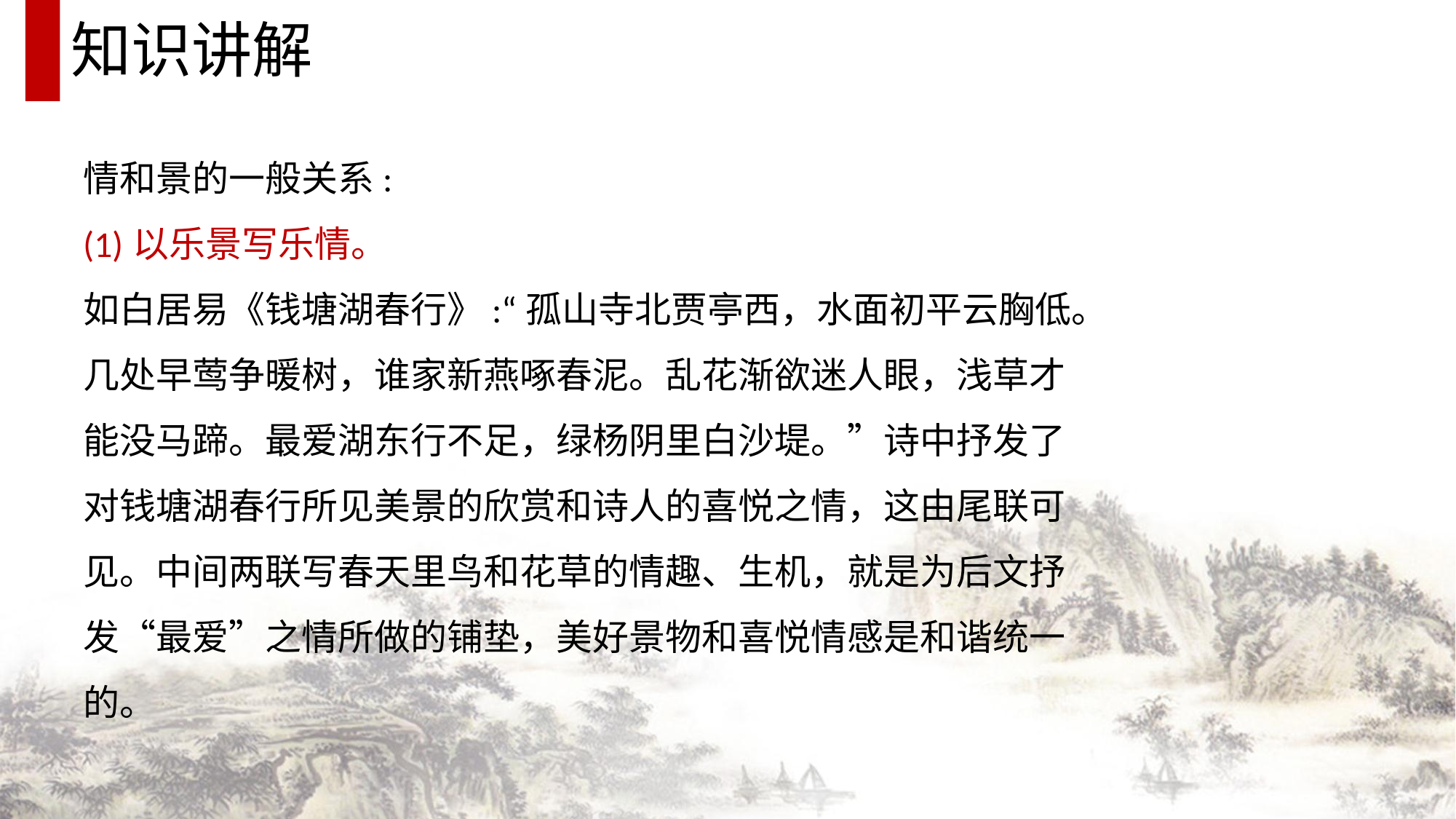

知识讲解
情和景的一般关系:
(1)以乐景写乐情。
如白居易《钱塘湖春行》:“孤山寺北贾亭西，水面初平云胸低。几处早莺争暖树，谁家新燕啄春泥。乱花渐欲迷人眼，浅草才能没马蹄。最爱湖东行不足，绿杨阴里白沙堤。”诗中抒发了对钱塘湖春行所见美景的欣赏和诗人的喜悦之情，这由尾联可见。中间两联写春天里鸟和花草的情趣、生机，就是为后文抒发“最爱”之情所做的铺垫，美好景物和喜悦情感是和谐统一的。